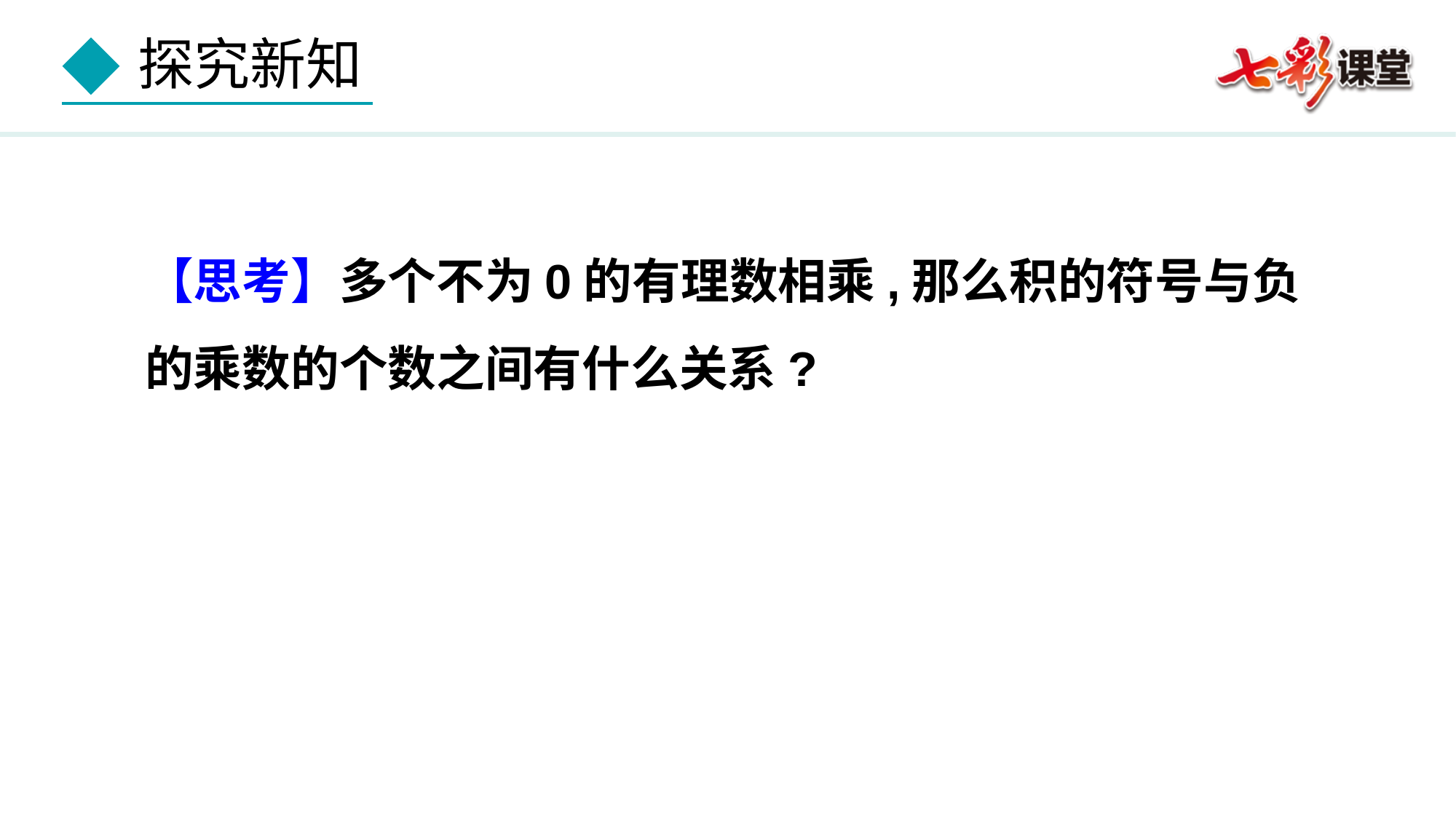

【思考】多个不为0的有理数相乘,那么积的符号与负的乘数的个数之间有什么关系?